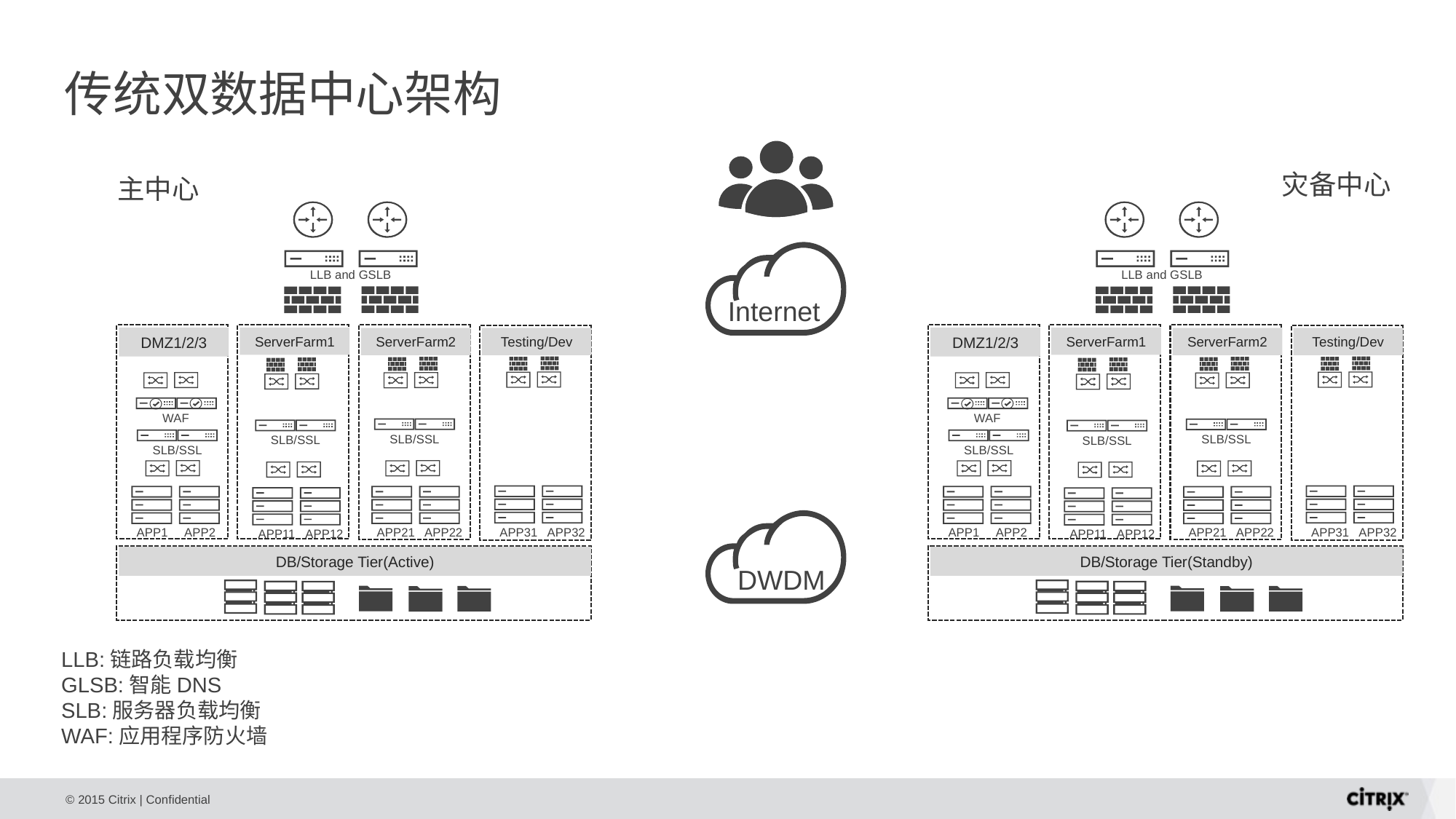

# 传统双数据中心架构

灾备中心
主中心

Internet

LLB and GSLB
LLB and GSLB

DMZ1/2/3
ServerFarm1
DMZ1/2/3
ServerFarm1
ServerFarm2
Testing/Dev
ServerFarm2
Testing/Dev

APP31

APP32

APP31

APP32

WAF

SLB/SSL

APP1

APP2

SLB/SSL

APP21

APP22

WAF

SLB/SSL

APP1

APP2

SLB/SSL

APP21

APP22

SLB/SSL

APP11

APP12

SLB/SSL

APP11

APP12

DWDM

DB/Storage Tier(Active)
DB/Storage Tier(Standby)

LLB:链路负载均衡
GLSB:智能DNS
SLB:服务器负载均衡
WAF:应用程序防火墙